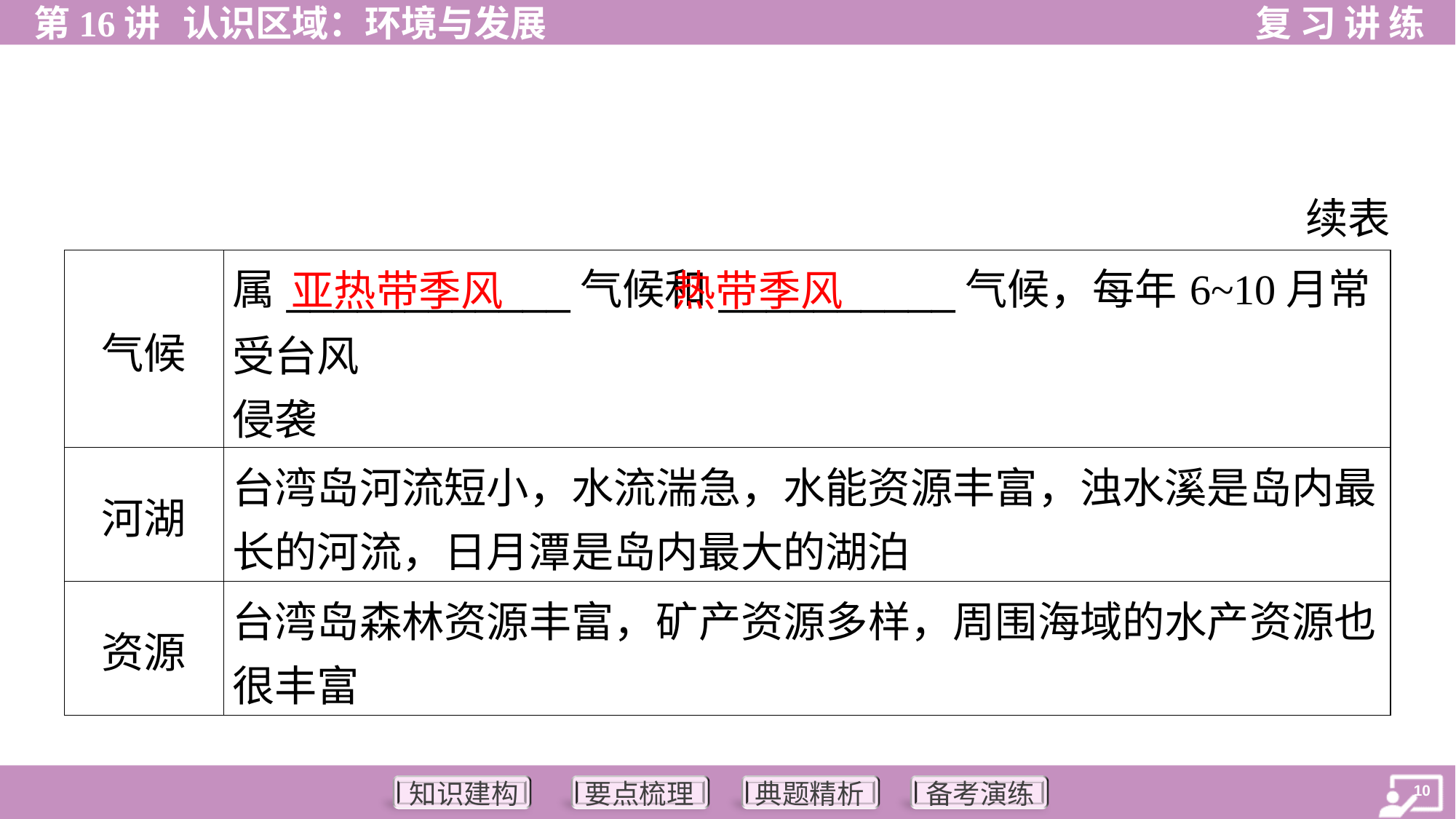

续表
| 气候 | 属\_\_\_\_\_\_\_\_\_\_\_\_气候和\_\_\_\_\_\_\_\_\_\_气候，每年6~10月常受台风 侵袭 |
| --- | --- |
| 河湖 | 台湾岛河流短小，水流湍急，水能资源丰富，浊水溪是岛内最 长的河流，日月潭是岛内最大的湖泊 |
| 资源 | 台湾岛森林资源丰富，矿产资源多样，周围海域的水产资源也 很丰富 |
亚热带季风
热带季风